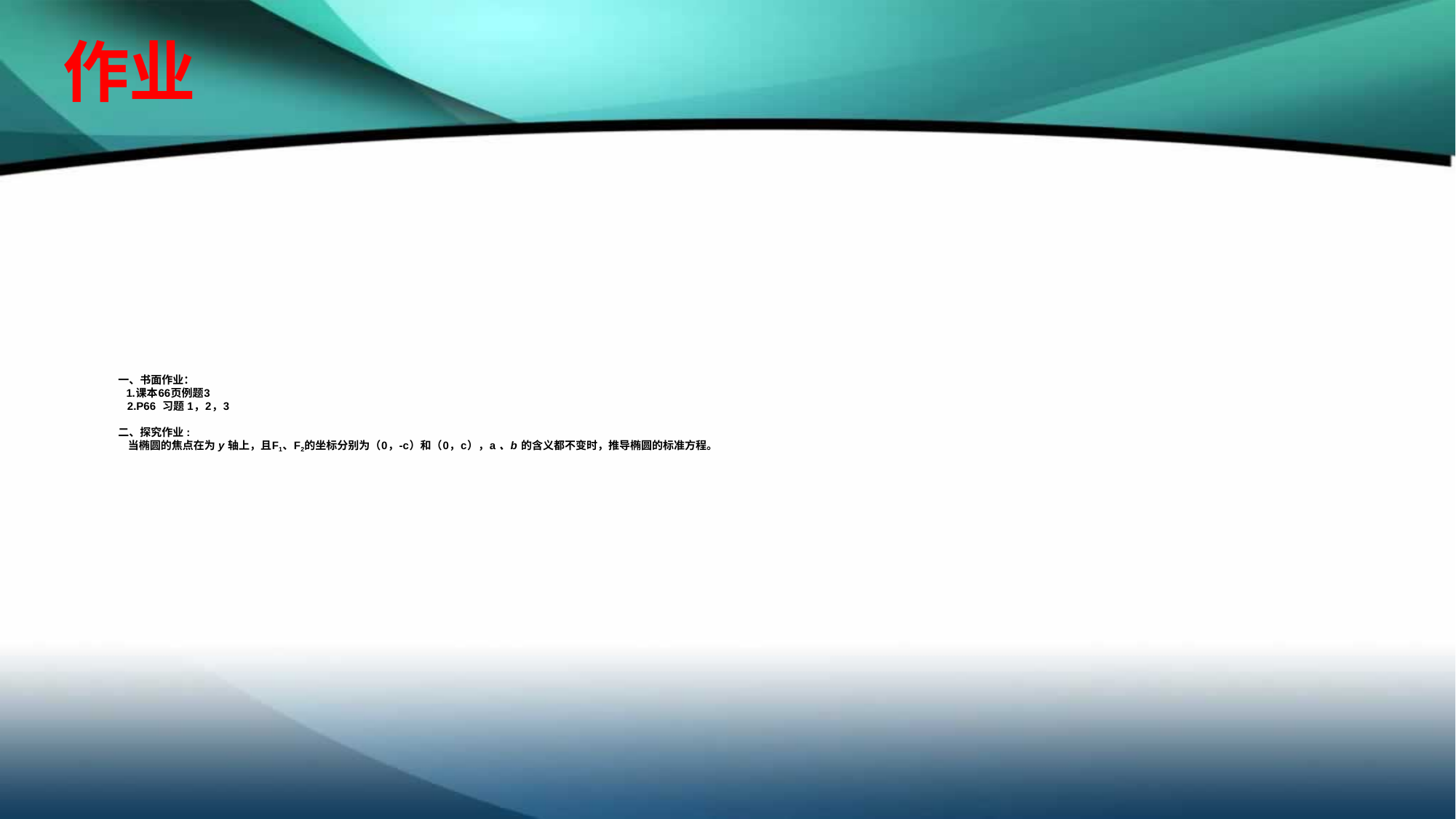

作业
# 一、书面作业： 1.课本66页例题3 2.P66  习题 1，2，3 二、探究作业 : 当椭圆的焦点在为 y 轴上，且F1、F2的坐标分别为（0，-c）和（0，c），a 、b 的含义都不变时，推导椭圆的标准方程。